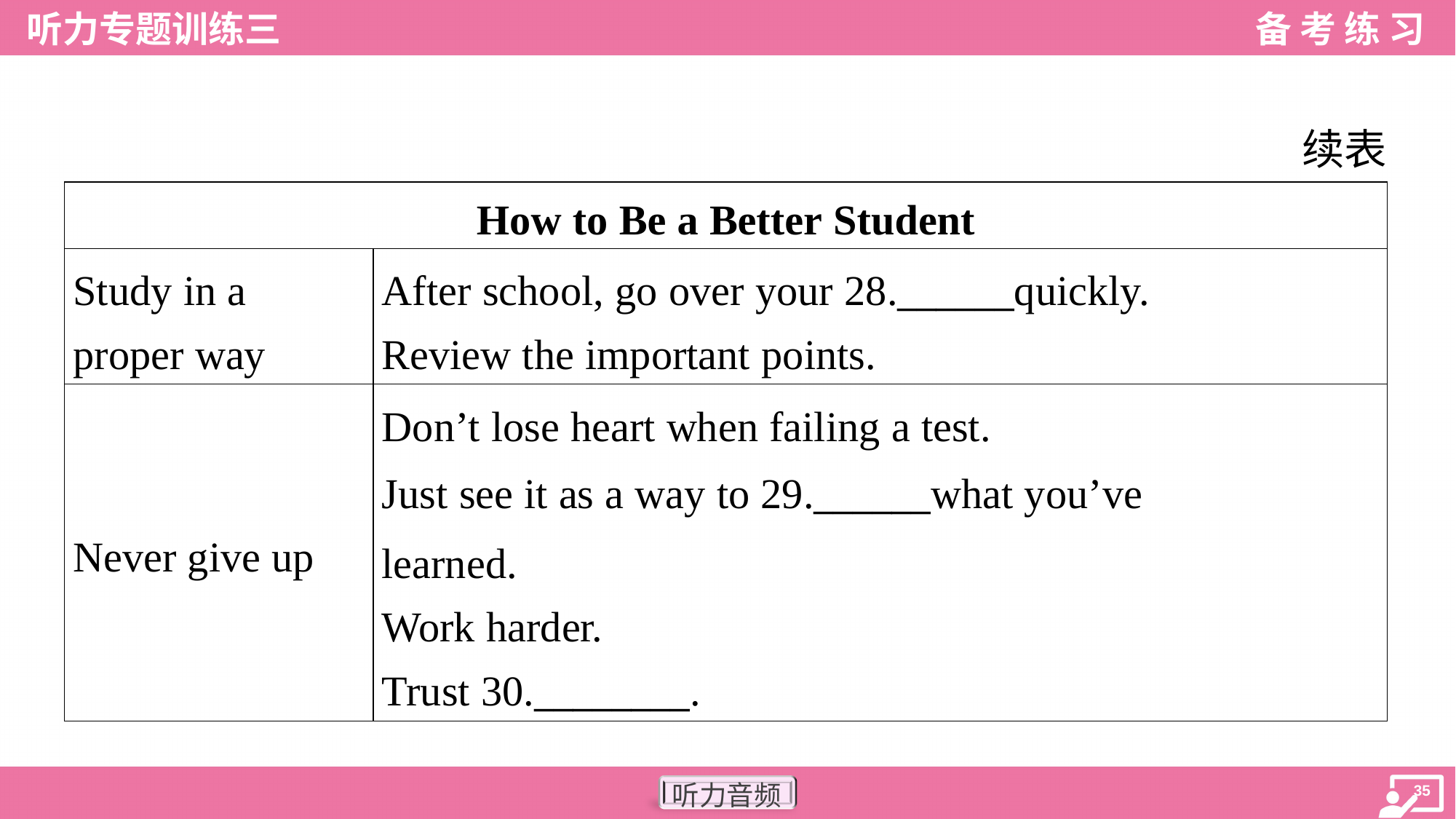

续表
| How to Be a Better Student |  |
| --- | --- |
| Study in a proper way | After school, go over your 28.\_\_\_\_\_\_quickly. Review the important points. |
| Never give up | Don’t lose heart when failing a test. Just see it as a way to 29.\_\_\_\_\_\_what you’ve learned. Work harder. Trust 30.\_\_\_\_\_\_\_\_. |